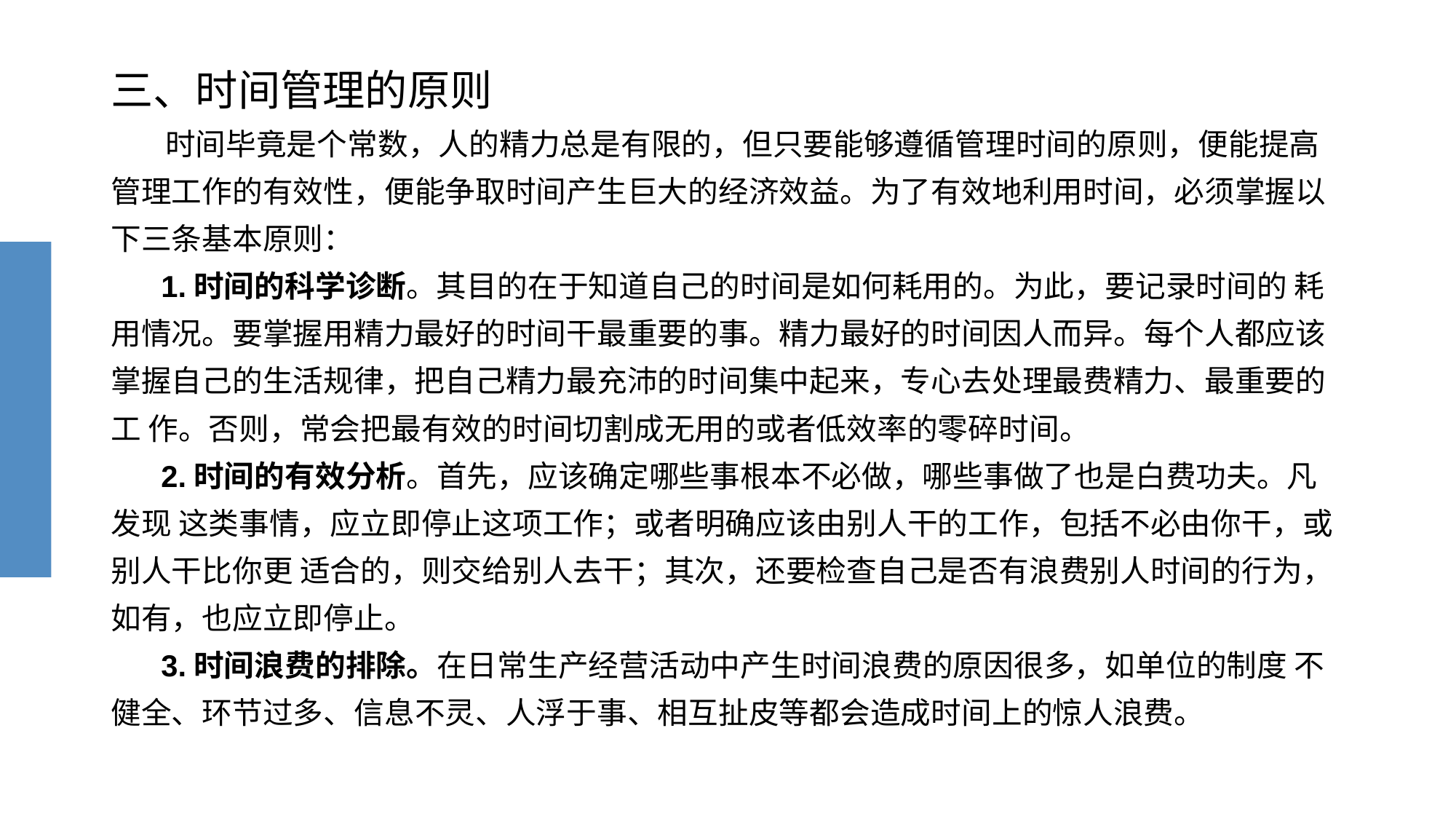

# 三、时间管理的原则
       时间毕竟是个常数，人的精力总是有限的，但只要能够遵循管理时间的原则，便能提高管理工作的有效性，便能争取时间产生巨大的经济效益。为了有效地利用时间，必须掌握以下三条基本原则：
      1.时间的科学诊断。其目的在于知道自己的时间是如何耗用的。为此，要记录时间的 耗用情况。要掌握用精力最好的时间干最重要的事。精力最好的时间因人而异。每个人都应该 掌握自己的生活规律，把自己精力最充沛的时间集中起来，专心去处理最费精力、最重要的工 作。否则，常会把最有效的时间切割成无用的或者低效率的零碎时间。
      2.时间的有效分析。首先，应该确定哪些事根本不必做，哪些事做了也是白费功夫。凡发现 这类事情，应立即停止这项工作；或者明确应该由别人干的工作，包括不必由你干，或别人干比你更 适合的，则交给别人去干；其次，还要检查自己是否有浪费别人时间的行为，如有，也应立即停止。
      3.时间浪费的排除。在日常生产经营活动中产生时间浪费的原因很多，如单位的制度 不健全、环节过多、信息不灵、人浮于事、相互扯皮等都会造成时间上的惊人浪费。